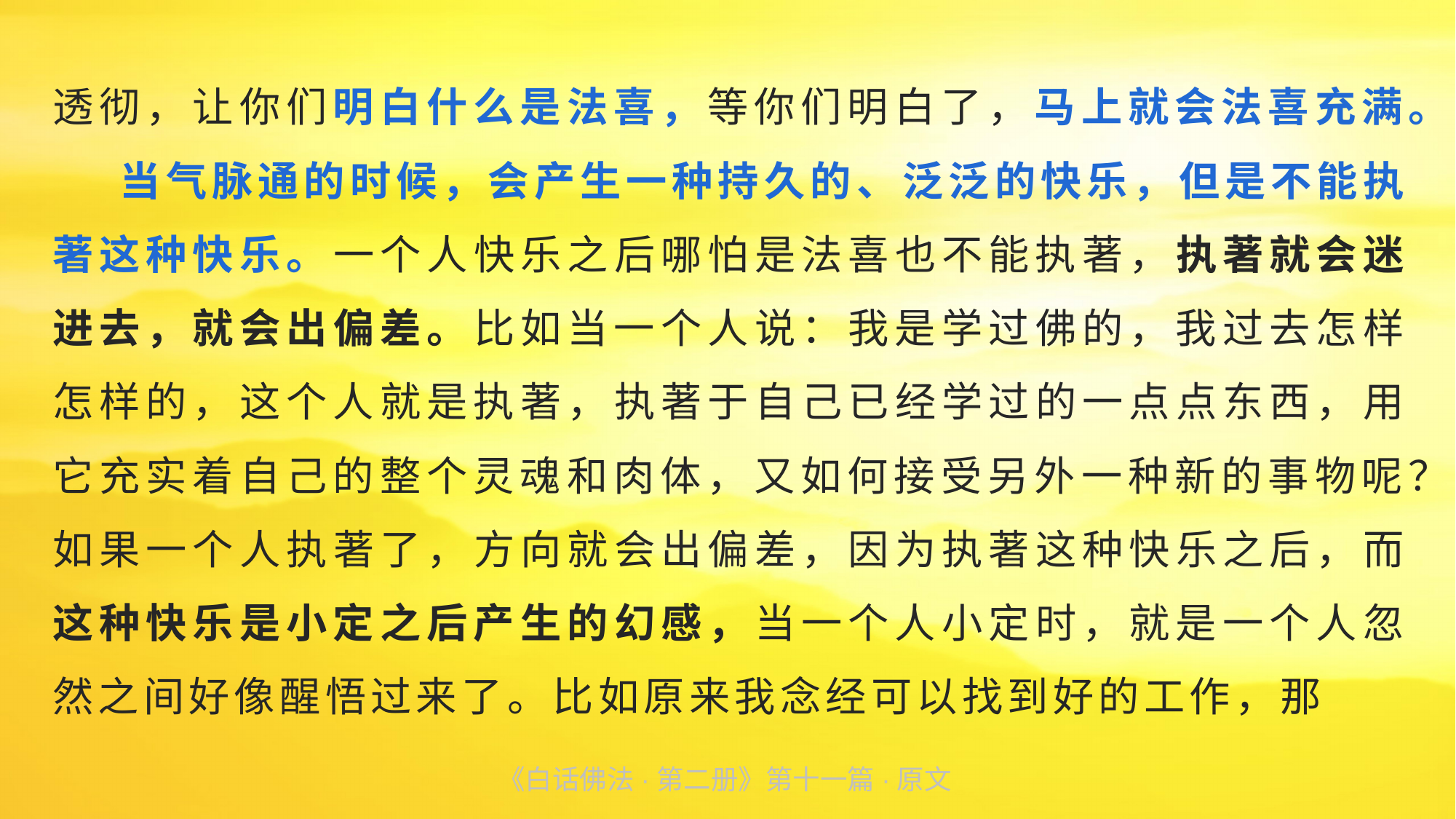

透彻，让你们明白什么是法喜，等你们明白了，马上就会法喜充满。
    当气脉通的时候，会产生一种持久的、泛泛的快乐，但是不能执著这种快乐。一个人快乐之后哪怕是法喜也不能执著，执著就会迷进去，就会出偏差。比如当一个人说：我是学过佛的，我过去怎样怎样的，这个人就是执著，执著于自己已经学过的一点点东西，用它充实着自己的整个灵魂和肉体，又如何接受另外一种新的事物呢？如果一个人执著了，方向就会出偏差，因为执著这种快乐之后，而这种快乐是小定之后产生的幻感，当一个人小定时，就是一个人忽然之间好像醒悟过来了。比如原来我念经可以找到好的工作，那
《白话佛法·第二册》第十一篇·原文